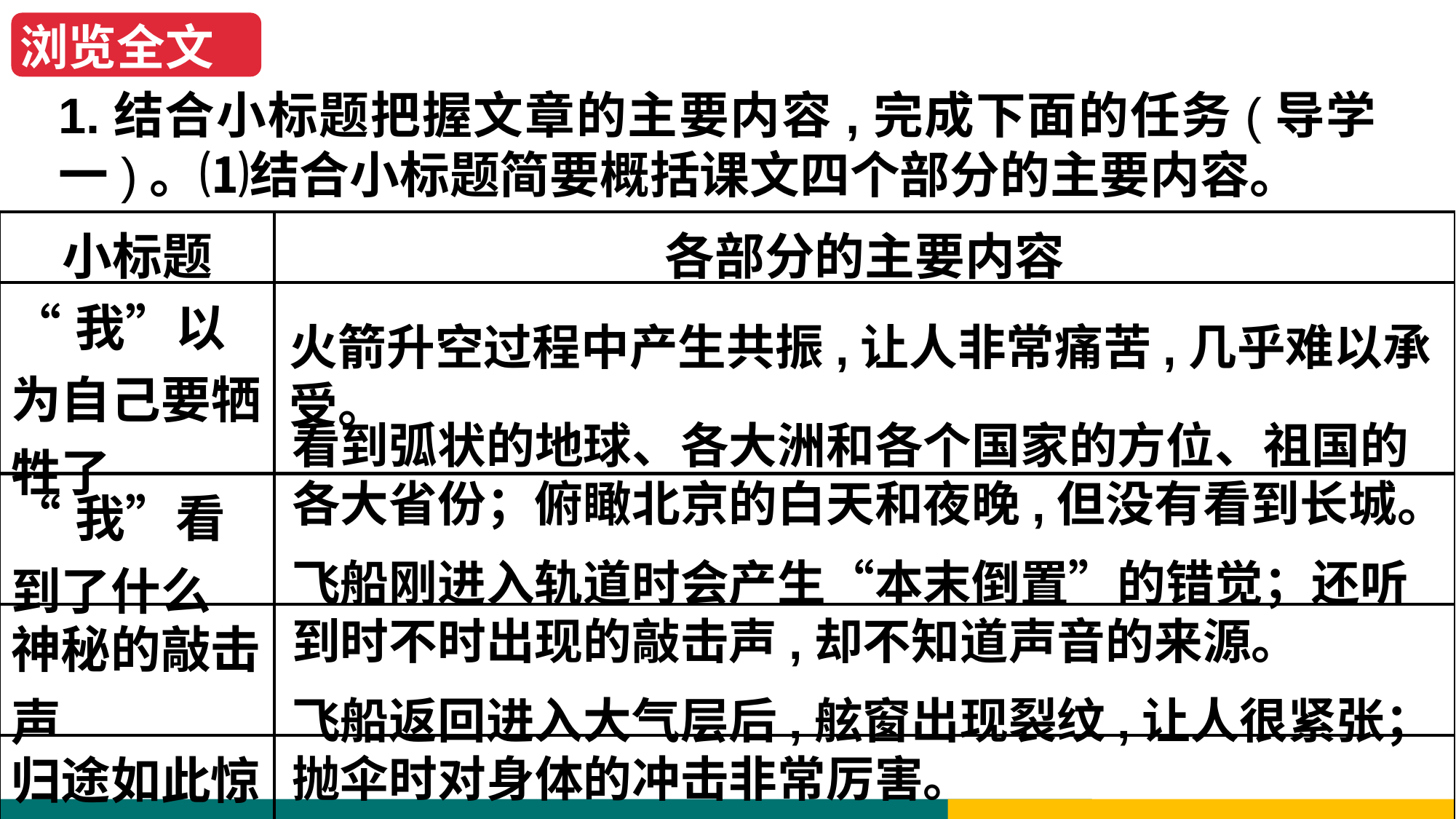

浏览全文

1.结合小标题把握文章的主要内容,完成下面的任务(导学一)。⑴结合小标题简要概括课文四个部分的主要内容。
| 小标题 | 各部分的主要内容 |
| --- | --- |
| “我”以为自己要牺牲了 |  |
| “我”看到了什么 |  |
| 神秘的敲击声 |  |
| 归途如此惊心动魄 |  |
火箭升空过程中产生共振,让人非常痛苦,几乎难以承受。
看到弧状的地球、各大洲和各个国家的方位、祖国的各大省份；俯瞰北京的白天和夜晚,但没有看到长城。
飞船刚进入轨道时会产生“本末倒置”的错觉；还听到时不时出现的敲击声,却不知道声音的来源。
飞船返回进入大气层后,舷窗出现裂纹,让人很紧张；抛伞时对身体的冲击非常厉害。